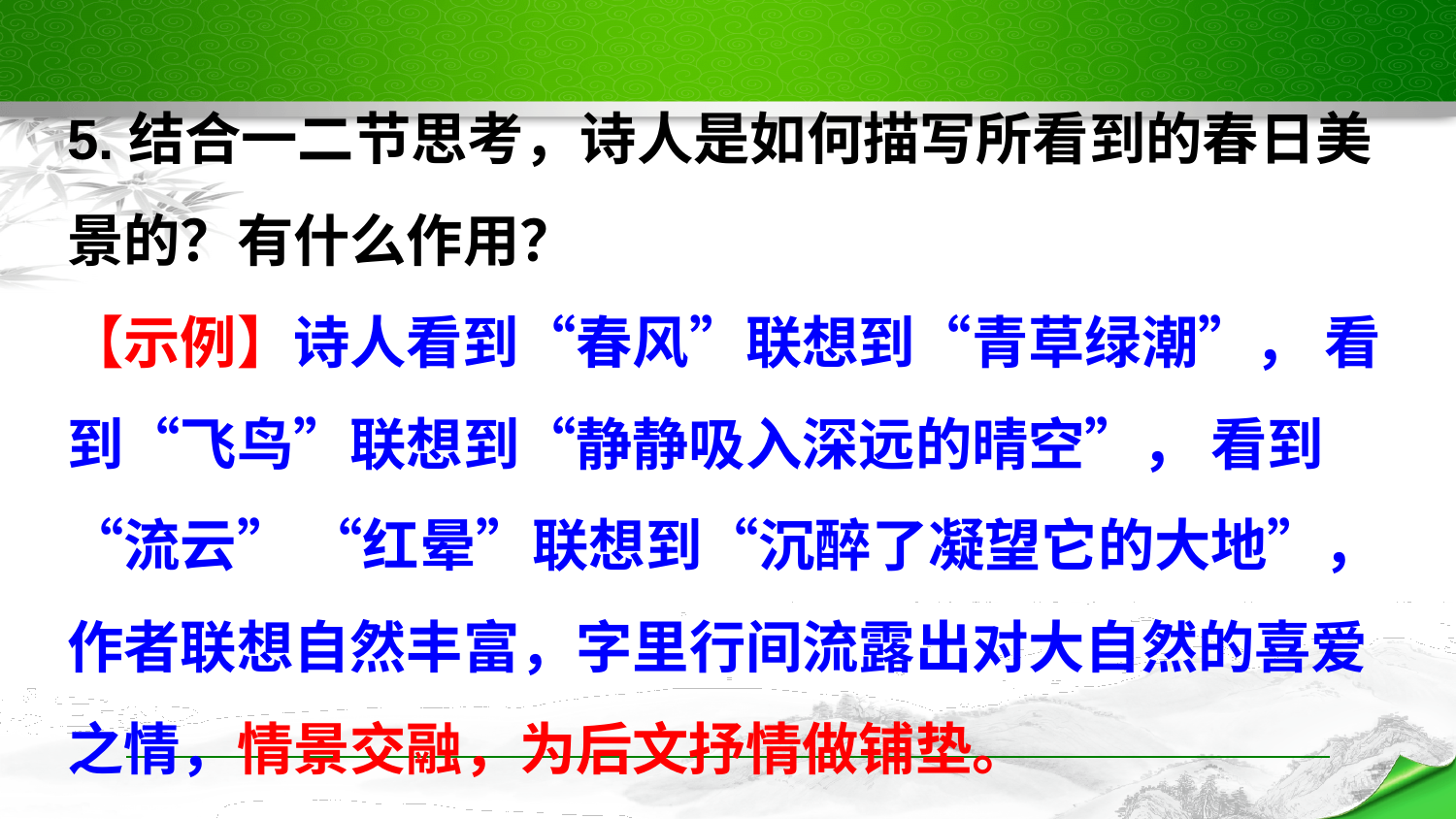

5.结合一二节思考，诗人是如何描写所看到的春日美景的？有什么作用？
【示例】诗人看到“春风”联想到“青草绿潮”， 看到“飞鸟”联想到“静静吸入深远的晴空”， 看到“流云” “红晕”联想到“沉醉了凝望它的大地”，作者联想自然丰富，字里行间流露出对大自然的喜爱之情，情景交融，为后文抒情做铺垫。